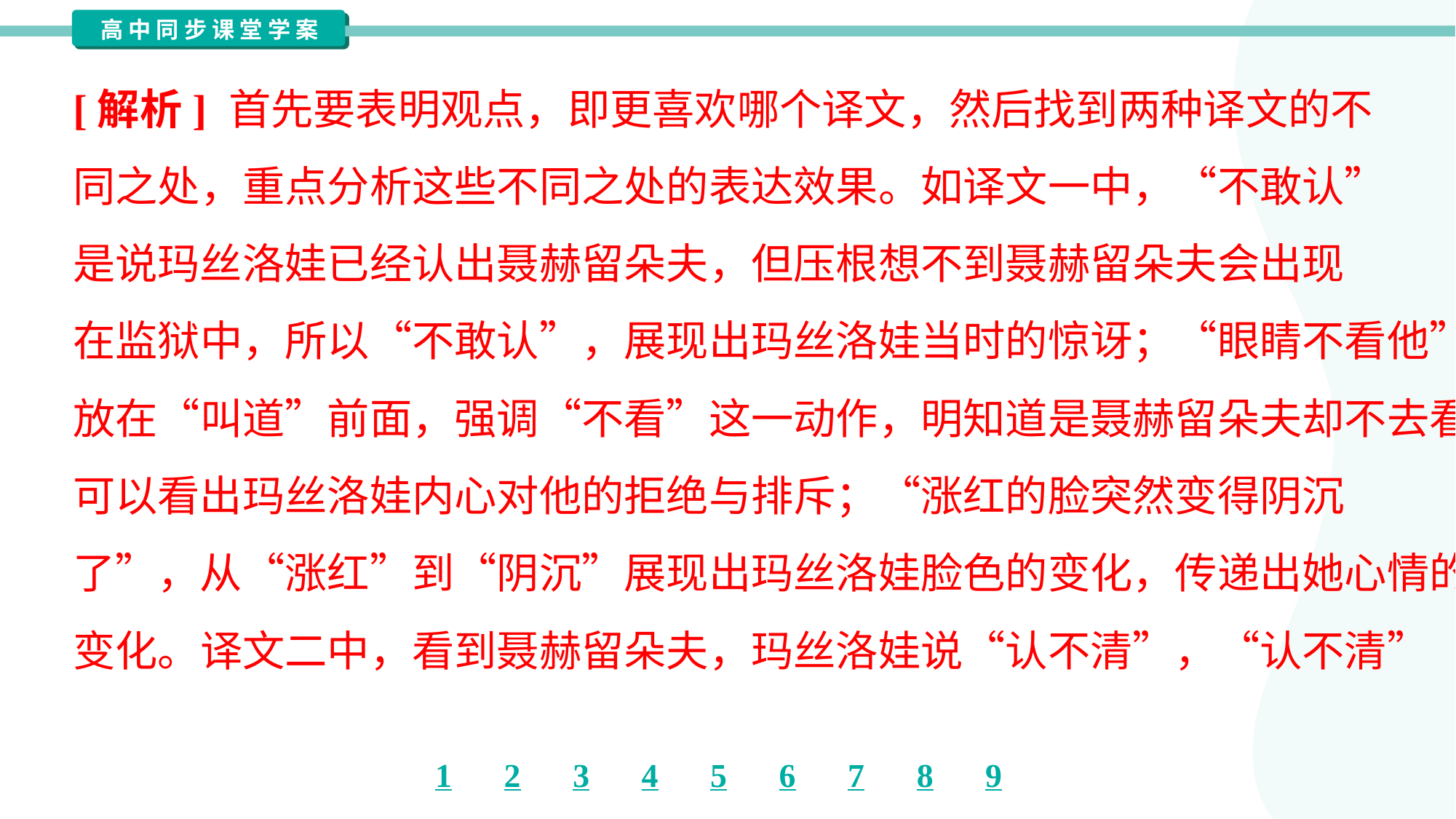

[解析] 首先要表明观点，即更喜欢哪个译文，然后找到两种译文的不
同之处，重点分析这些不同之处的表达效果。如译文一中，“不敢认”
是说玛丝洛娃已经认出聂赫留朵夫，但压根想不到聂赫留朵夫会出现
在监狱中，所以“不敢认”，展现出玛丝洛娃当时的惊讶；“眼睛不看他”
放在“叫道”前面，强调“不看”这一动作，明知道是聂赫留朵夫却不去看，
可以看出玛丝洛娃内心对他的拒绝与排斥；“涨红的脸突然变得阴沉
了”，从“涨红”到“阴沉”展现出玛丝洛娃脸色的变化，传递出她心情的
变化。译文二中，看到聂赫留朵夫，玛丝洛娃说“认不清”，“认不清”